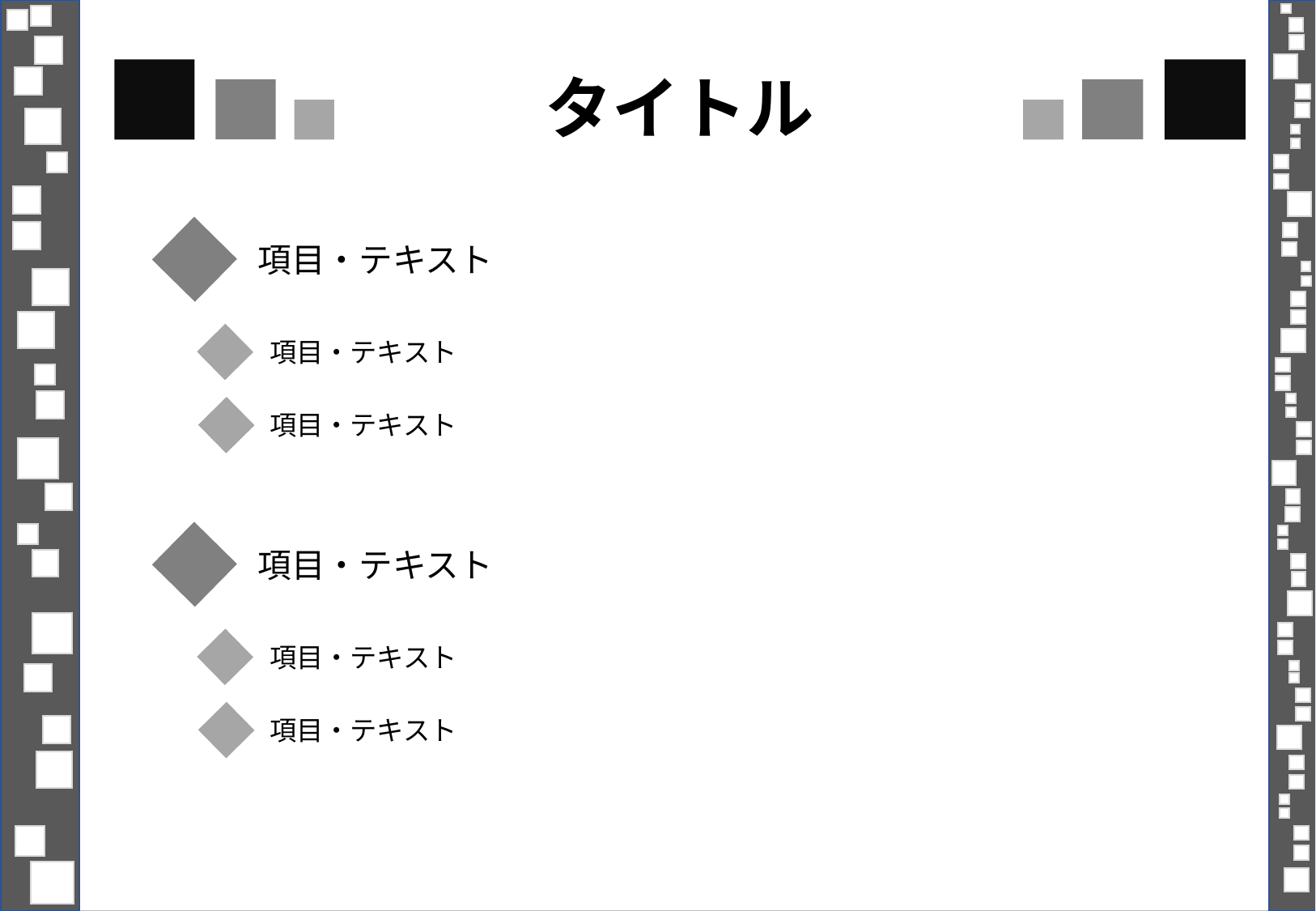

タイトル

項目・テキスト
項目・テキスト

項目・テキスト

項目・テキスト
項目・テキスト

項目・テキスト